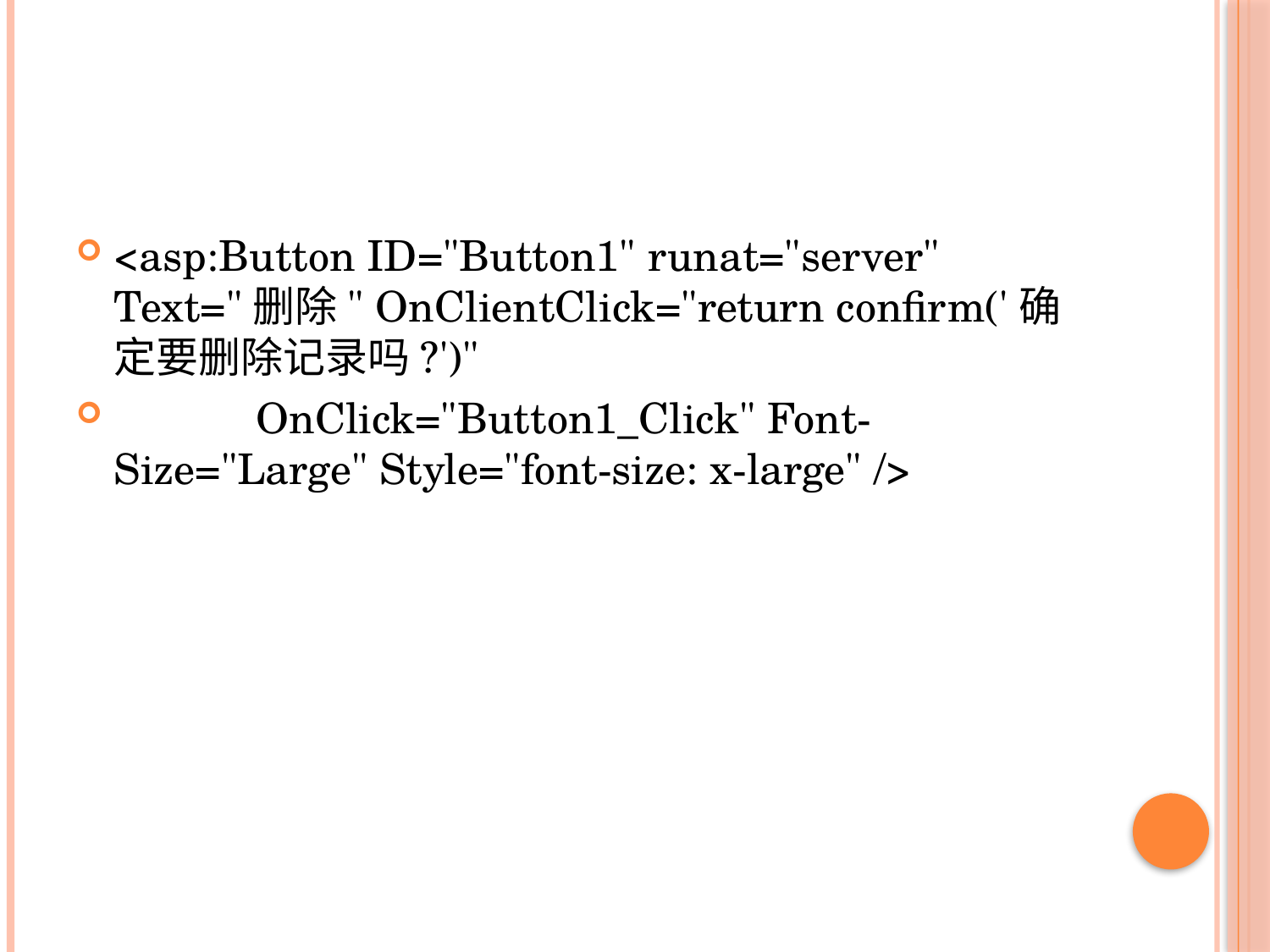

#
<asp:Button ID="Button1" runat="server" Text="删除" OnClientClick="return confirm('确定要删除记录吗?')"
            OnClick="Button1_Click" Font-Size="Large" Style="font-size: x-large" />
25